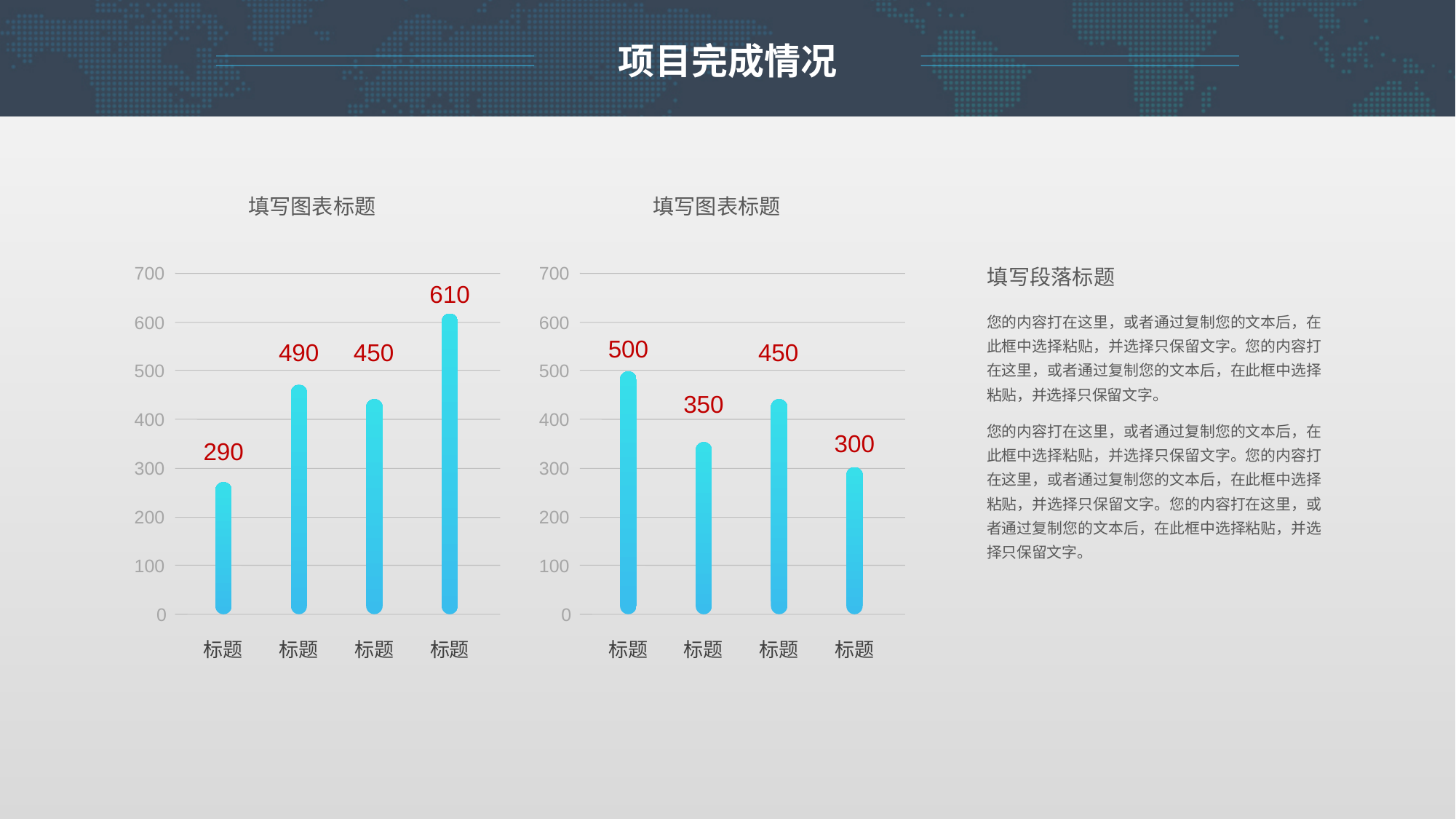

项目完成情况
填写图表标题
填写图表标题
700

600
500
400
300
200
100
0
标题
标题
标题
标题
700

600
500
400
300
200
100
0
标题
标题
标题
标题
填写段落标题
610
您的内容打在这里，或者通过复制您的文本后，在此框中选择粘贴，并选择只保留文字。您的内容打在这里，或者通过复制您的文本后，在此框中选择粘贴，并选择只保留文字。
您的内容打在这里，或者通过复制您的文本后，在此框中选择粘贴，并选择只保留文字。您的内容打在这里，或者通过复制您的文本后，在此框中选择粘贴，并选择只保留文字。您的内容打在这里，或者通过复制您的文本后，在此框中选择粘贴，并选择只保留文字。

500
490
450
450

350

300
290